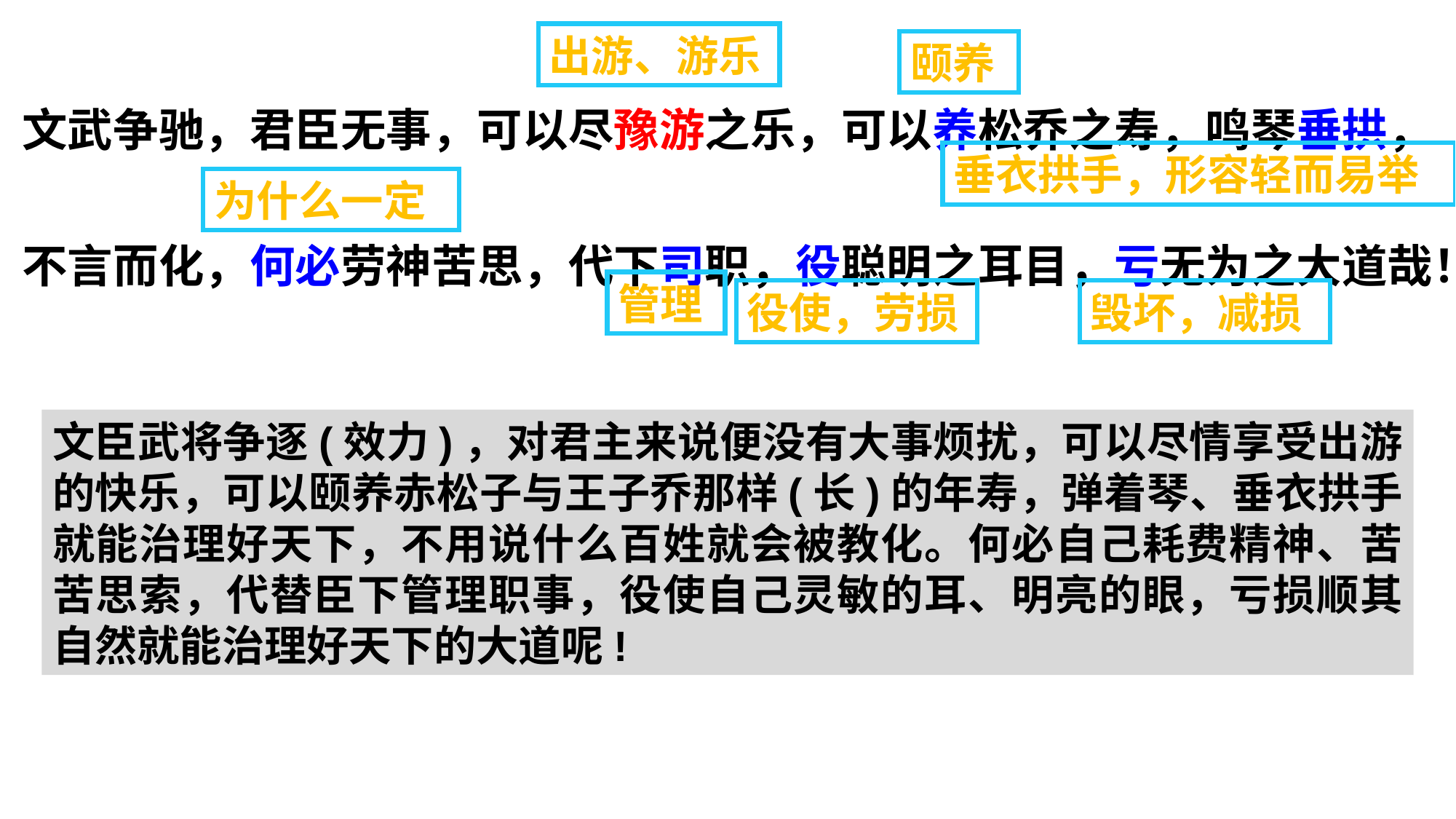

文武争驰，君臣无事，可以尽豫游之乐，可以养松乔之寿，鸣琴垂拱，不言而化，何必劳神苦思，代下司职，役聪明之耳目，亏无为之大道哉！
出游、游乐
颐养

垂衣拱手，形容轻而易举
为什么一定
管理
役使，劳损
毁坏，减损
文臣武将争逐(效力)，对君主来说便没有大事烦扰，可以尽情享受出游的快乐，可以颐养赤松子与王子乔那样(长)的年寿，弹着琴、垂衣拱手就能治理好天下，不用说什么百姓就会被教化。何必自己耗费精神、苦苦思索，代替臣下管理职事，役使自己灵敏的耳、明亮的眼，亏损顺其自然就能治理好天下的大道呢!